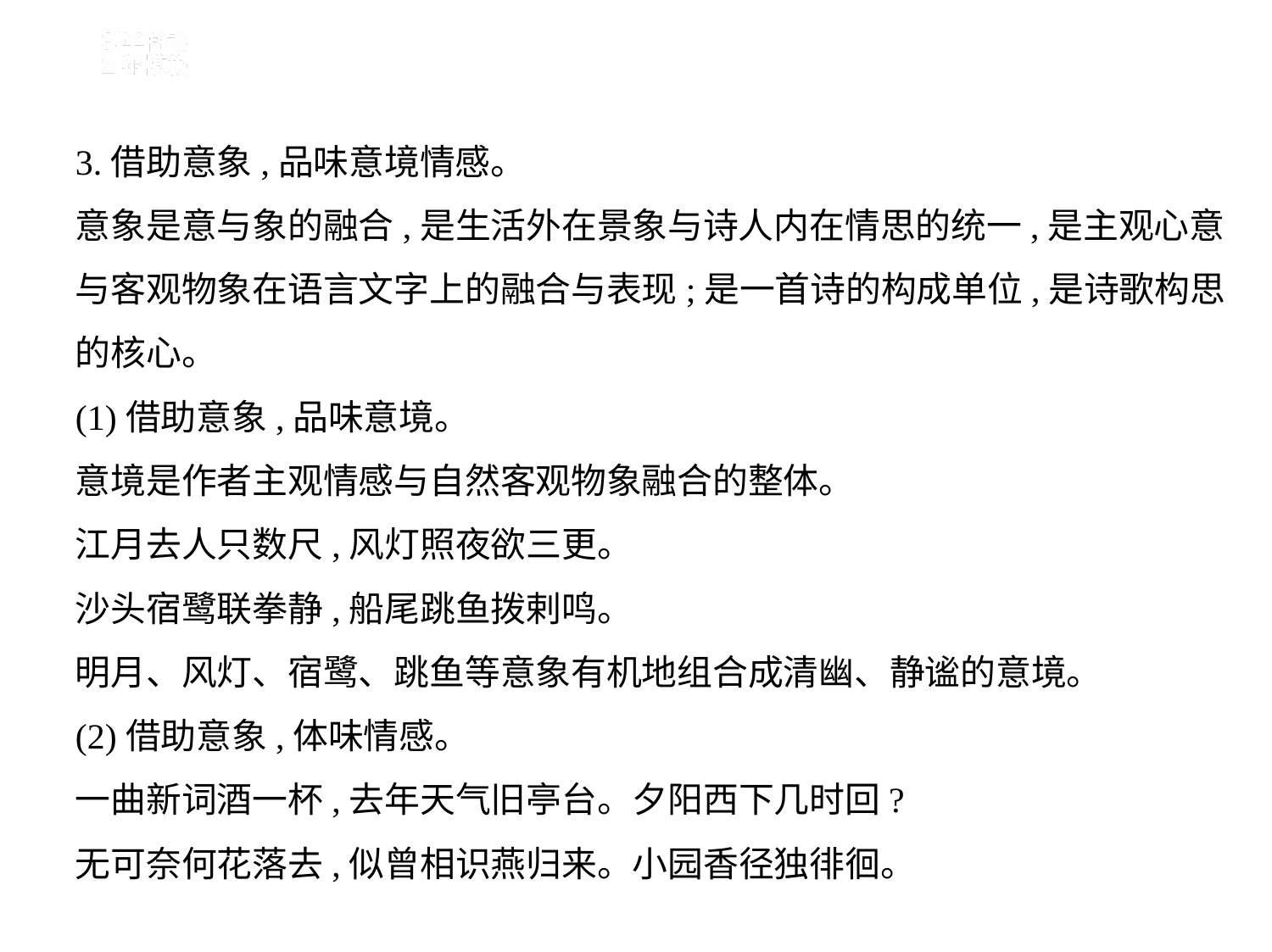

3.借助意象,品味意境情感。
意象是意与象的融合,是生活外在景象与诗人内在情思的统一,是主观心意
与客观物象在语言文字上的融合与表现;是一首诗的构成单位,是诗歌构思
的核心。
(1)借助意象,品味意境。
意境是作者主观情感与自然客观物象融合的整体。
江月去人只数尺,风灯照夜欲三更。
沙头宿鹭联拳静,船尾跳鱼拨剌鸣。
明月、风灯、宿鹭、跳鱼等意象有机地组合成清幽、静谧的意境。
(2)借助意象,体味情感。
一曲新词酒一杯,去年天气旧亭台。夕阳西下几时回?
无可奈何花落去,似曾相识燕归来。小园香径独徘徊。